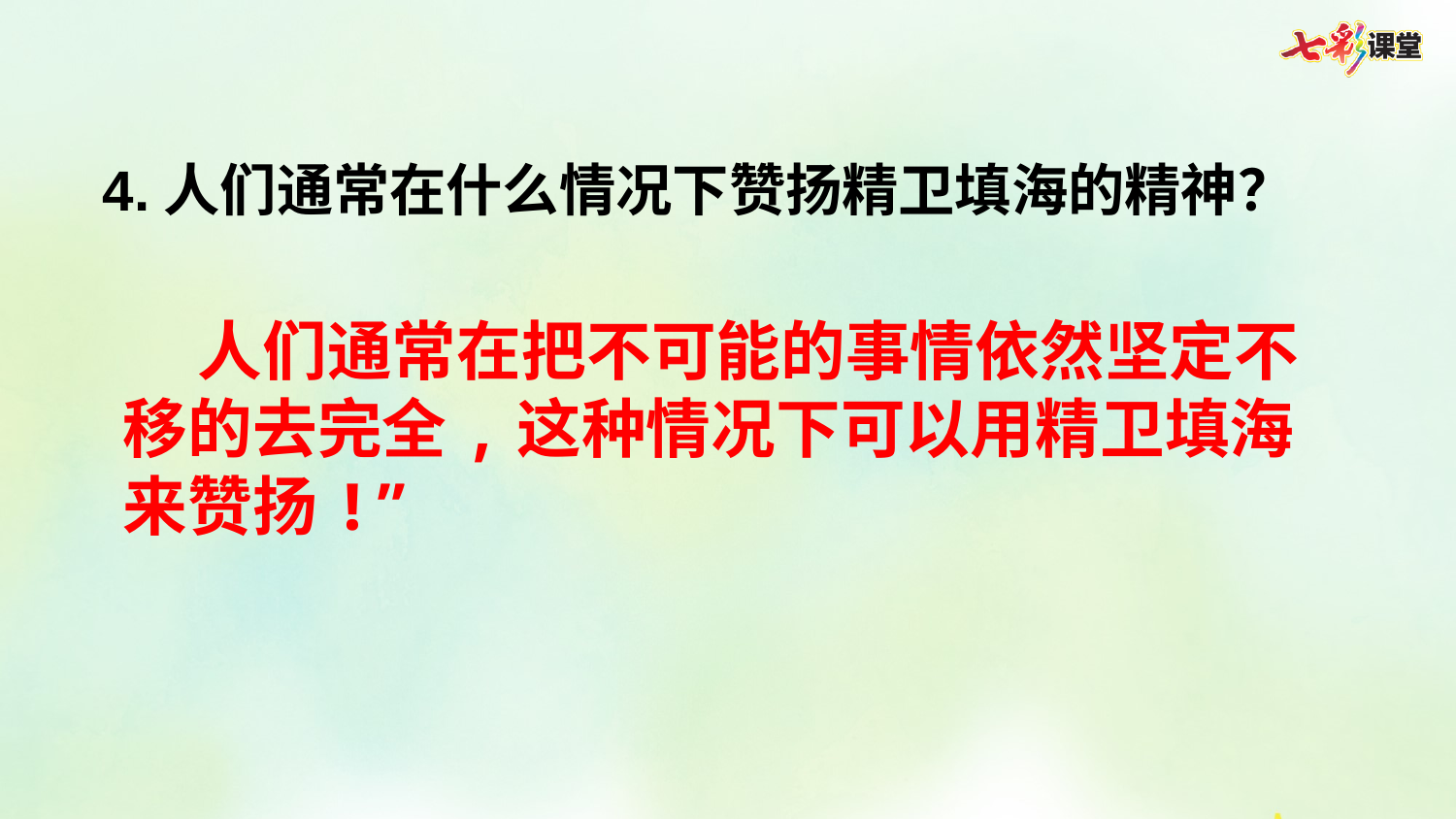

4.人们通常在什么情况下赞扬精卫填海的精神？
    人们通常在把不可能的事情依然坚定不移的去完全,这种情况下可以用精卫填海来赞扬!”